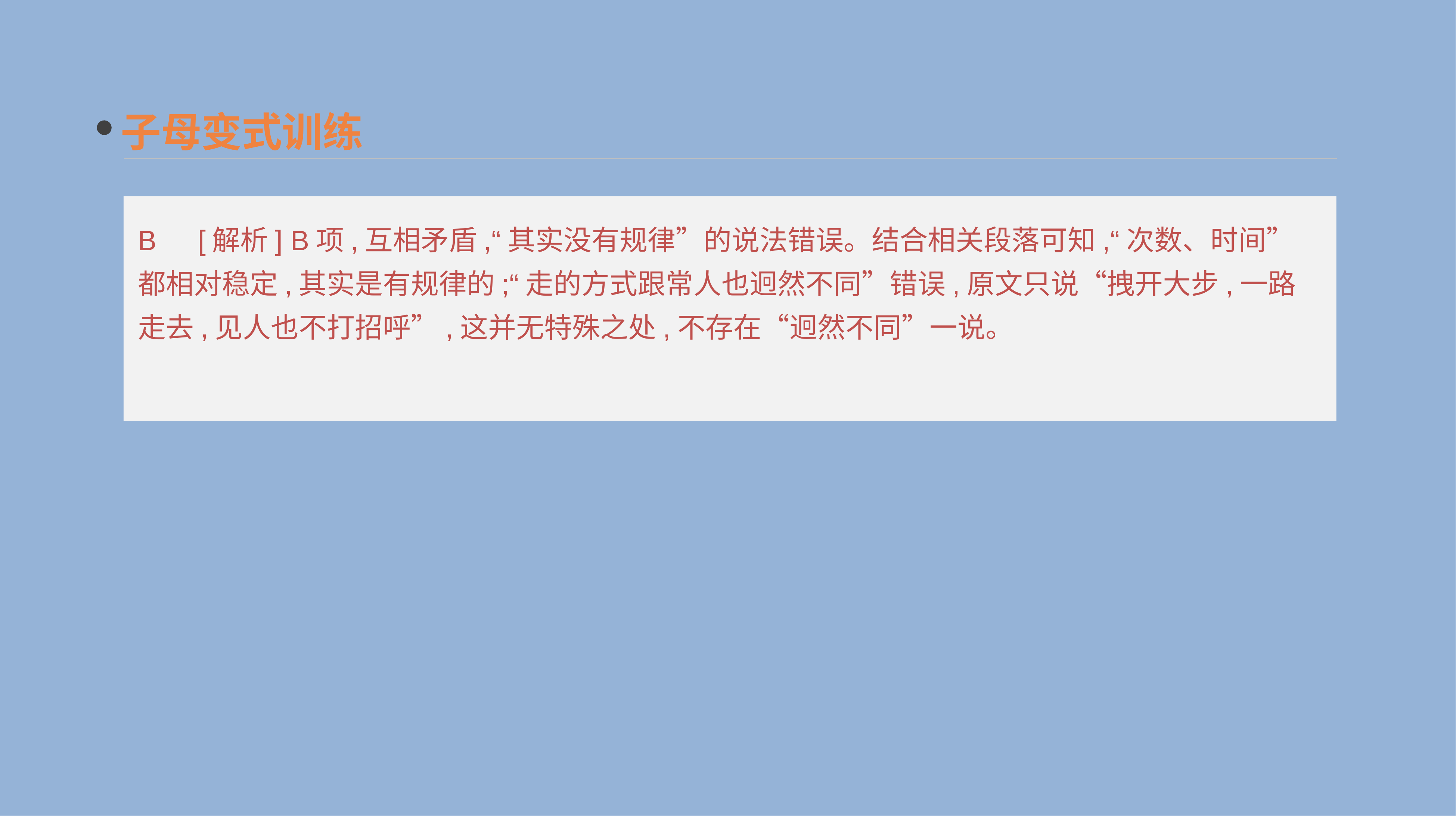

子母变式训练

B　[解析] B项,互相矛盾,“其实没有规律”的说法错误。结合相关段落可知,“次数、时间”都相对稳定,其实是有规律的;“走的方式跟常人也迥然不同”错误,原文只说“拽开大步,一路走去,见人也不打招呼”,这并无特殊之处,不存在“迥然不同”一说。